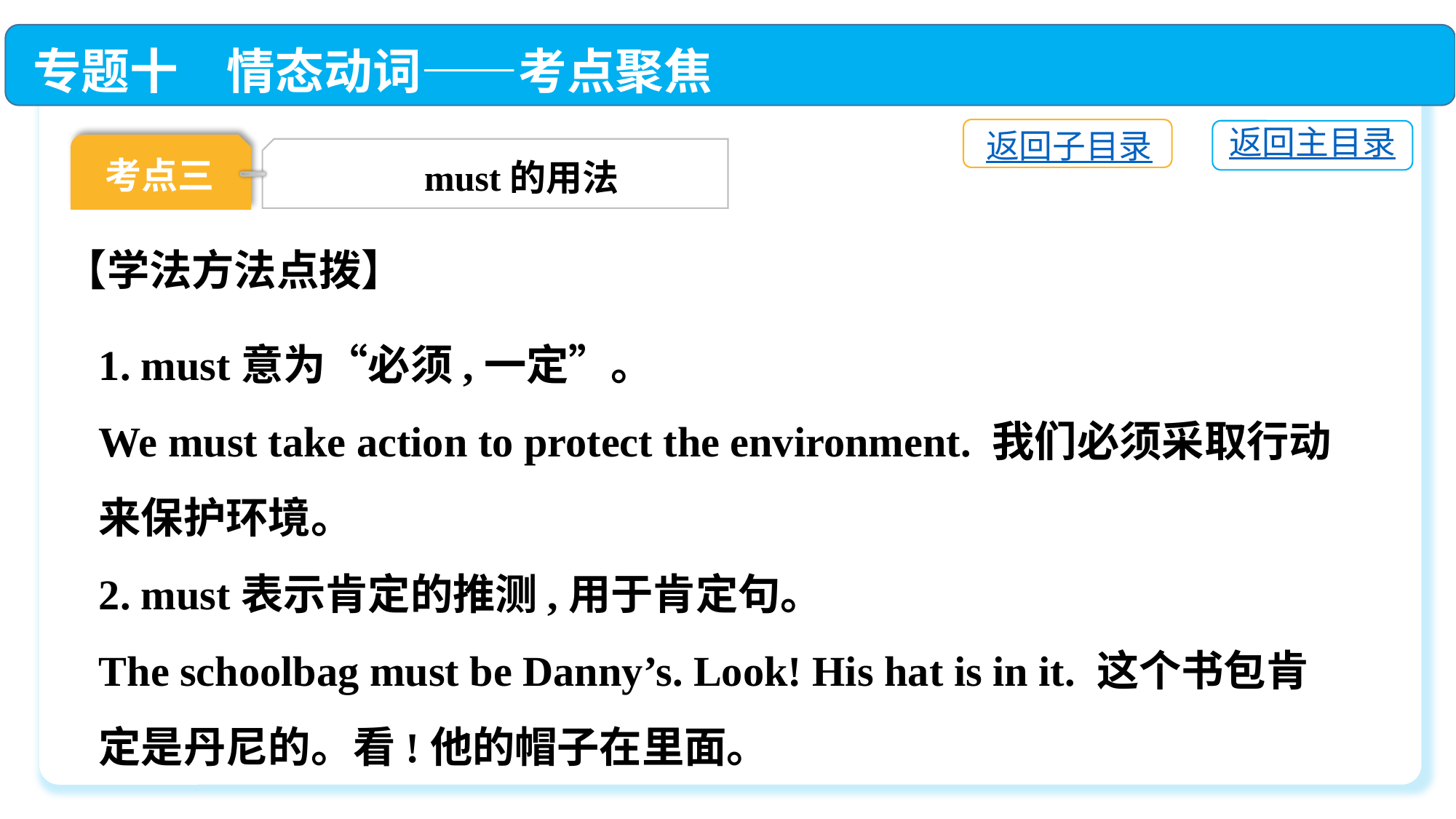

专题十　情态动词——考点聚焦

返回子目录
返回主目录
考点三
must的用法

【学法方法点拨】

1. must意为“必须,一定”。
We must take action to protect the environment. 我们必须采取行动来保护环境。
2. must表示肯定的推测,用于肯定句。
The schoolbag must be Danny’s. Look! His hat is in it. 这个书包肯定是丹尼的。看!他的帽子在里面。